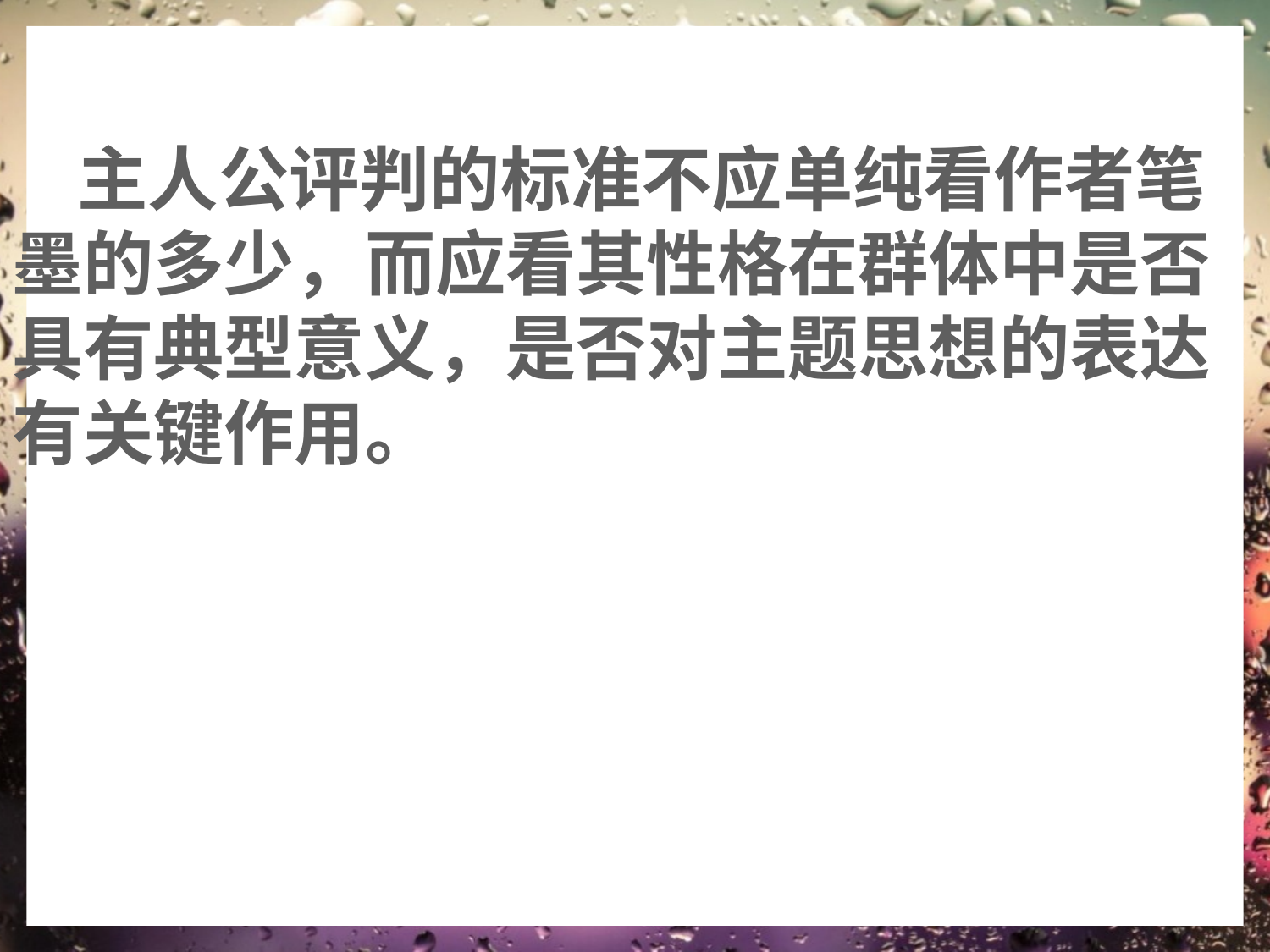

主人公评判的标准不应单纯看作者笔墨的多少，而应看其性格在群体中是否具有典型意义，是否对主题思想的表达有关键作用。